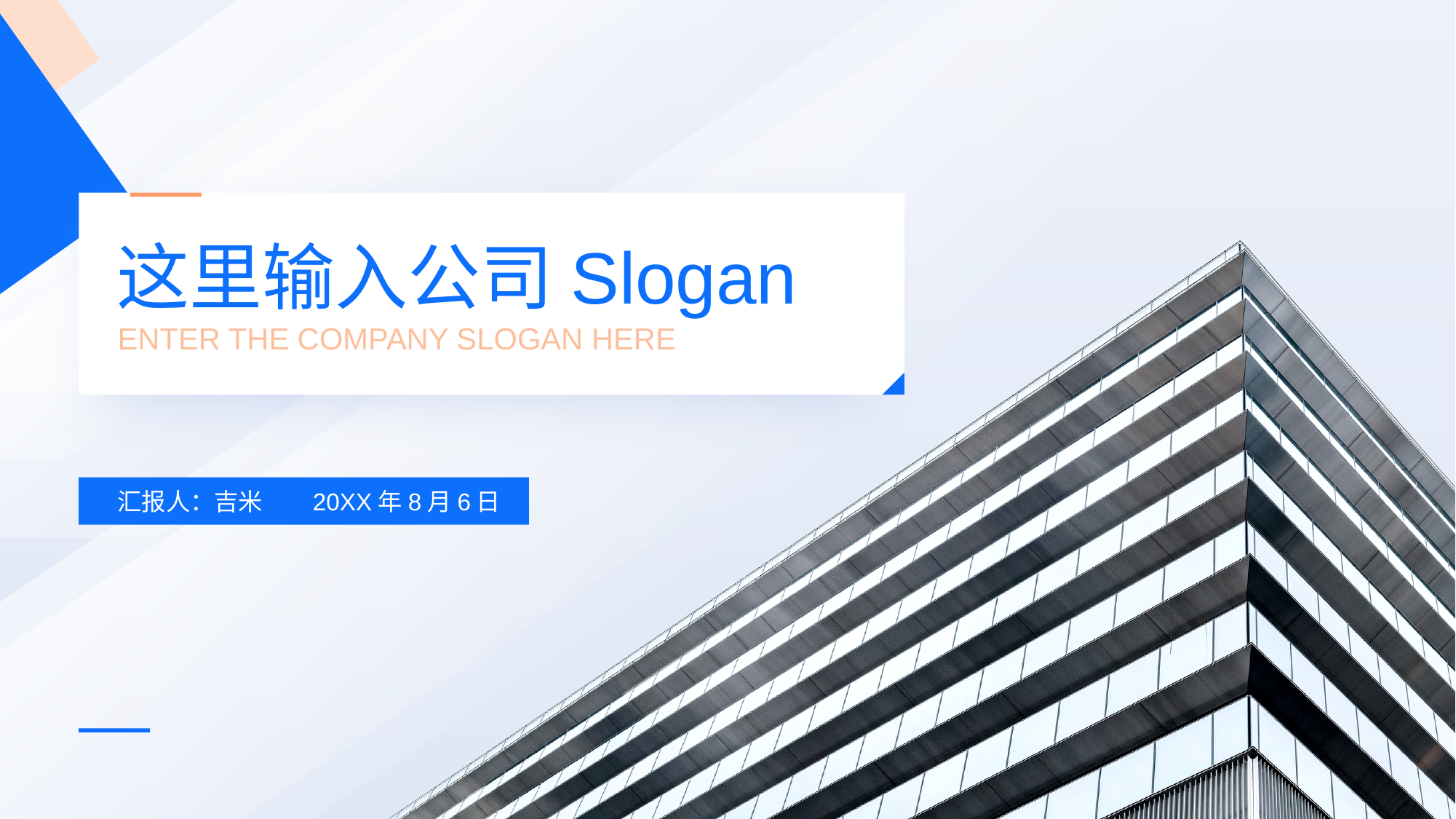

这里输入公司Slogan
ENTER THE COMPANY SLOGAN HERE

汇报人：吉米
20XX年8月6日